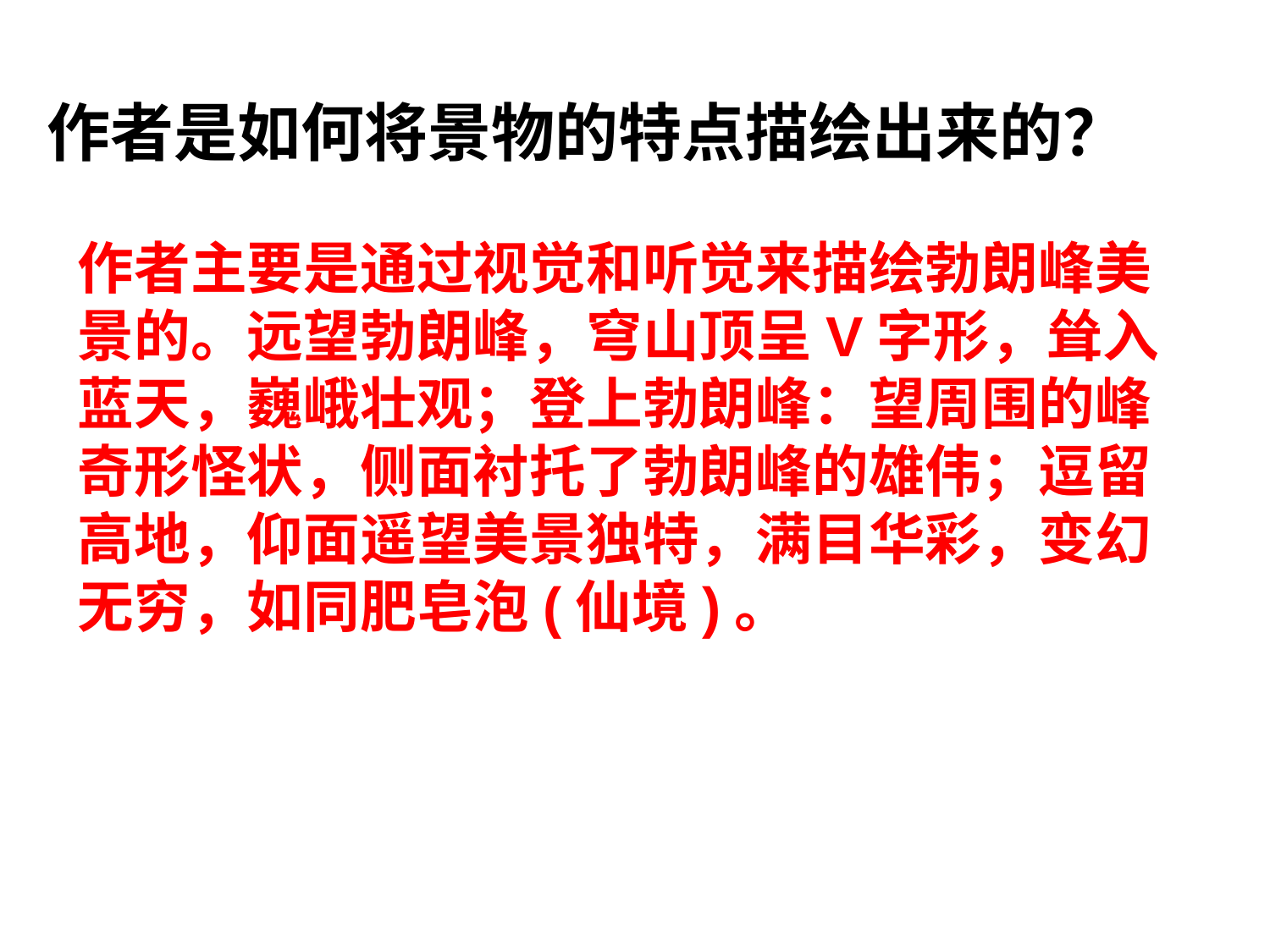

作者是如何将景物的特点描绘出来的？
作者主要是通过视觉和听觉来描绘勃朗峰美景的。远望勃朗峰，穹山顶呈V字形，耸入蓝天，巍峨壮观；登上勃朗峰：望周围的峰奇形怪状，侧面衬托了勃朗峰的雄伟；逗留高地，仰面遥望美景独特，满目华彩，变幻无穷，如同肥皂泡(仙境)。